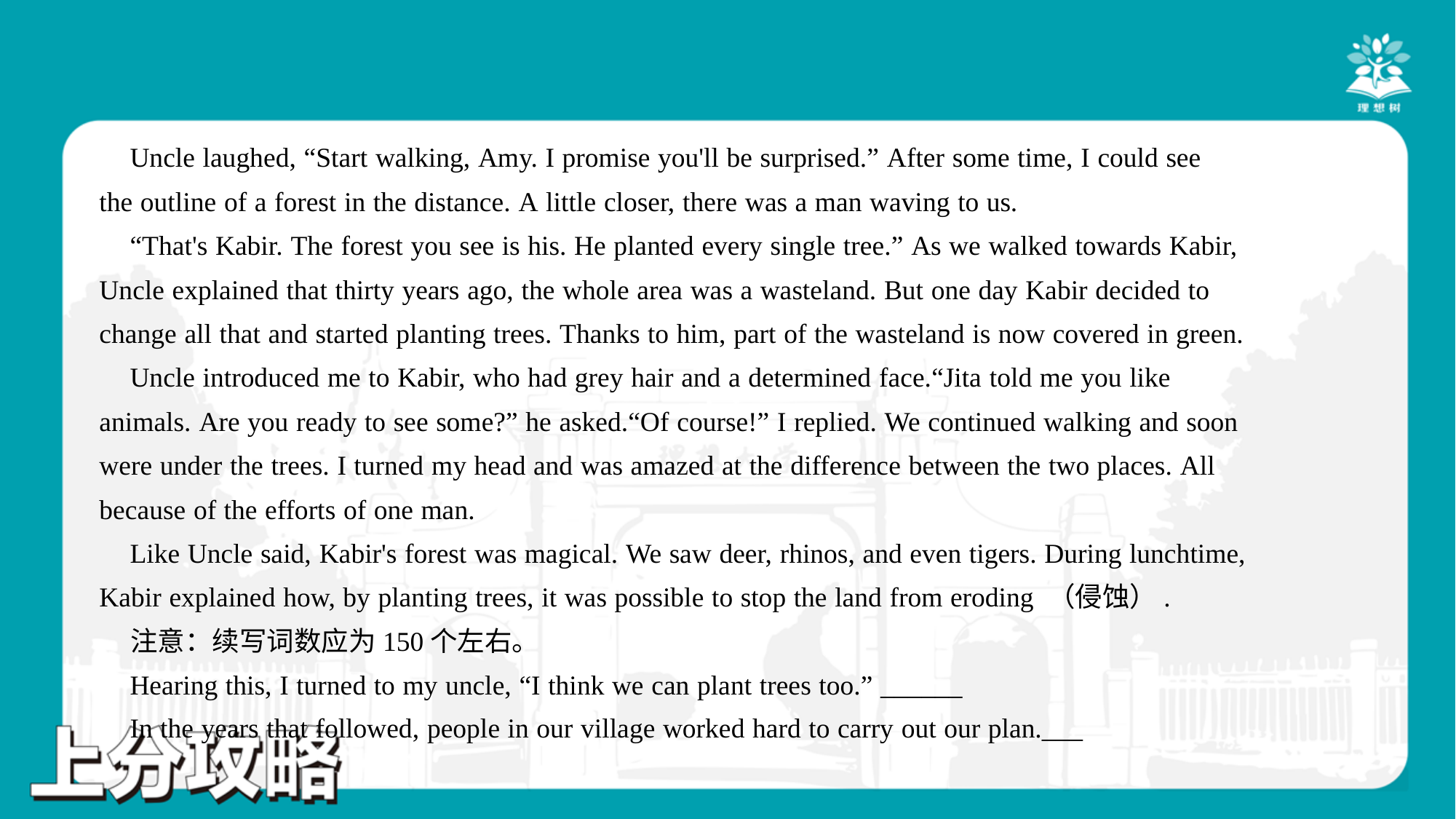

Uncle laughed, “Start walking, Amy. I promise you'll be surprised.” After some time, I could see
the outline of a forest in the distance. A little closer, there was a man waving to us.
    “That's Kabir. The forest you see is his. He planted every single tree.” As we walked towards Kabir,
Uncle explained that thirty years ago, the whole area was a wasteland. But one day Kabir decided to
change all that and started planting trees. Thanks to him, part of the wasteland is now covered in green.
    Uncle introduced me to Kabir, who had grey hair and a determined face.“Jita told me you like
animals. Are you ready to see some?” he asked.“Of course!” I replied. We continued walking and soon
were under the trees. I turned my head and was amazed at the difference between the two places. All
because of the efforts of one man.
    Like Uncle said, Kabir's forest was magical. We saw deer, rhinos, and even tigers. During lunchtime,
Kabir explained how, by planting trees, it was possible to stop the land from eroding （侵蚀）.
    注意：续写词数应为150个左右。
    Hearing this, I turned to my uncle, “I think we can plant trees too.” ______
    In the years that followed, people in our village worked hard to carry out our plan.___#1.4